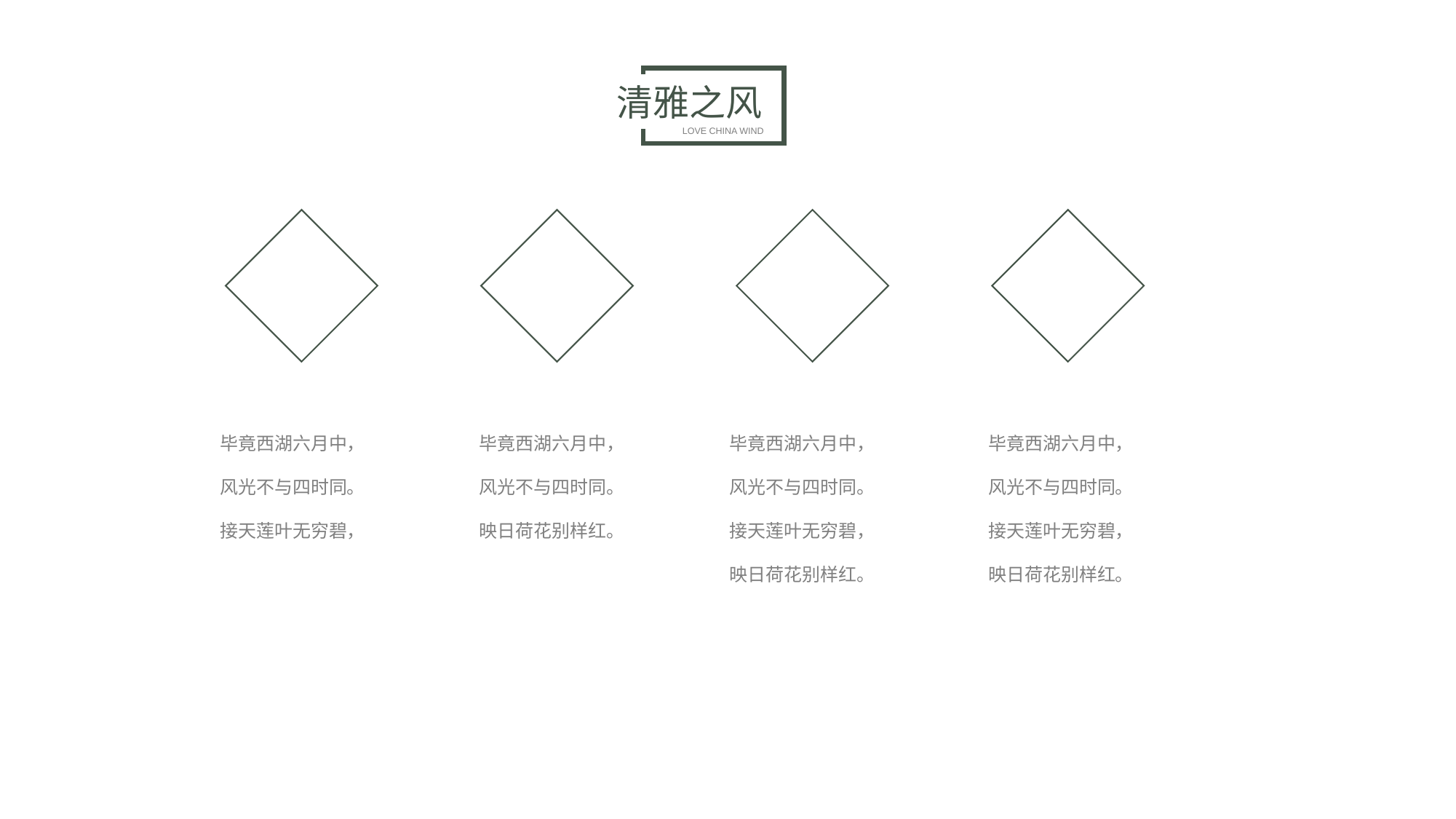

清雅之风
LOVE CHINA WIND

毕竟西湖六月中，
风光不与四时同。
接天莲叶无穷碧，
毕竟西湖六月中，
风光不与四时同。
映日荷花别样红。
毕竟西湖六月中，
风光不与四时同。
接天莲叶无穷碧，
映日荷花别样红。
毕竟西湖六月中，
风光不与四时同。
接天莲叶无穷碧，
映日荷花别样红。